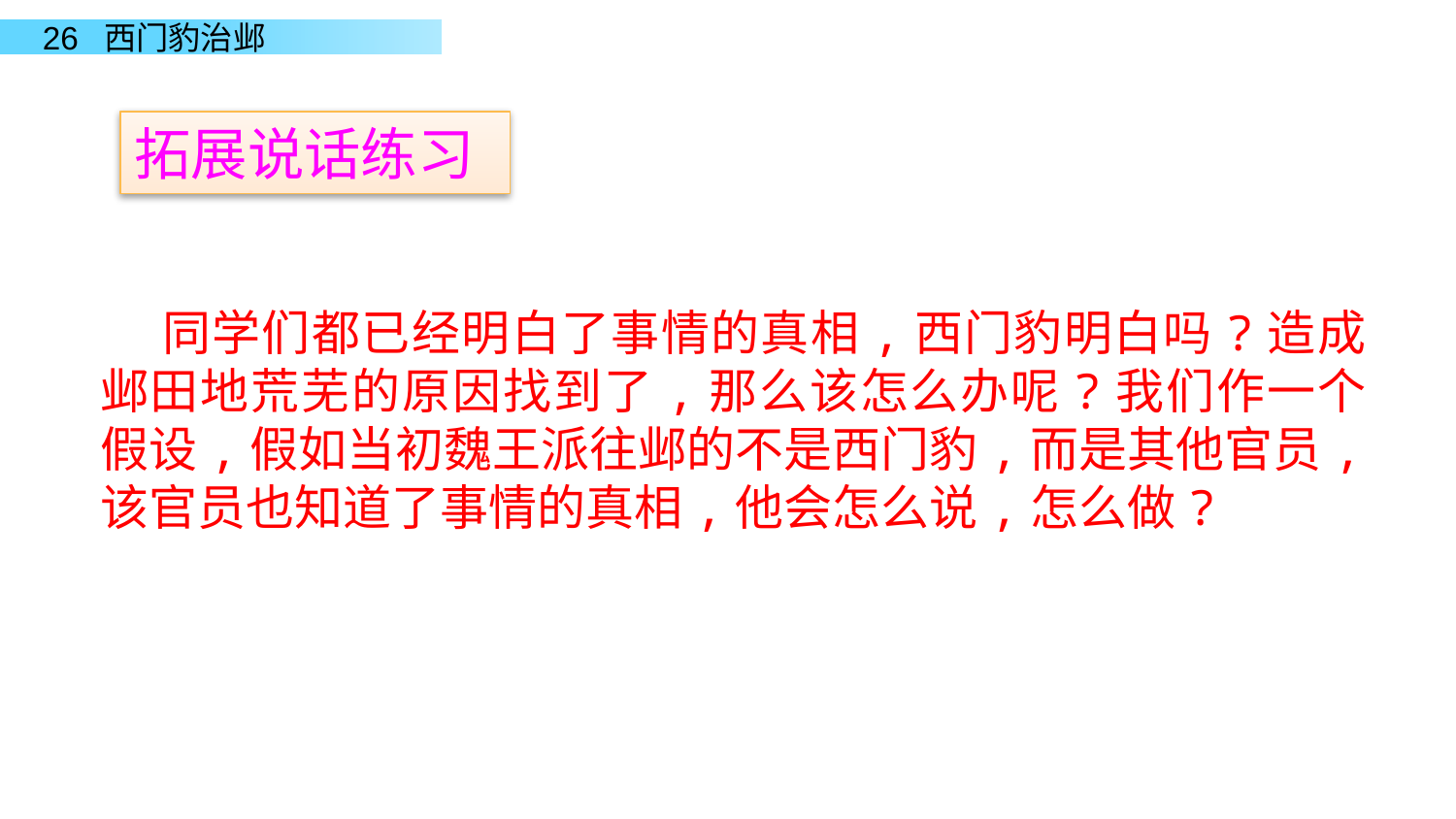

拓展说话练习
    同学们都已经明白了事情的真相,西门豹明白吗?造成邺田地荒芜的原因找到了,那么该怎么办呢?我们作一个假设,假如当初魏王派往邺的不是西门豹,而是其他官员,该官员也知道了事情的真相,他会怎么说,怎么做?